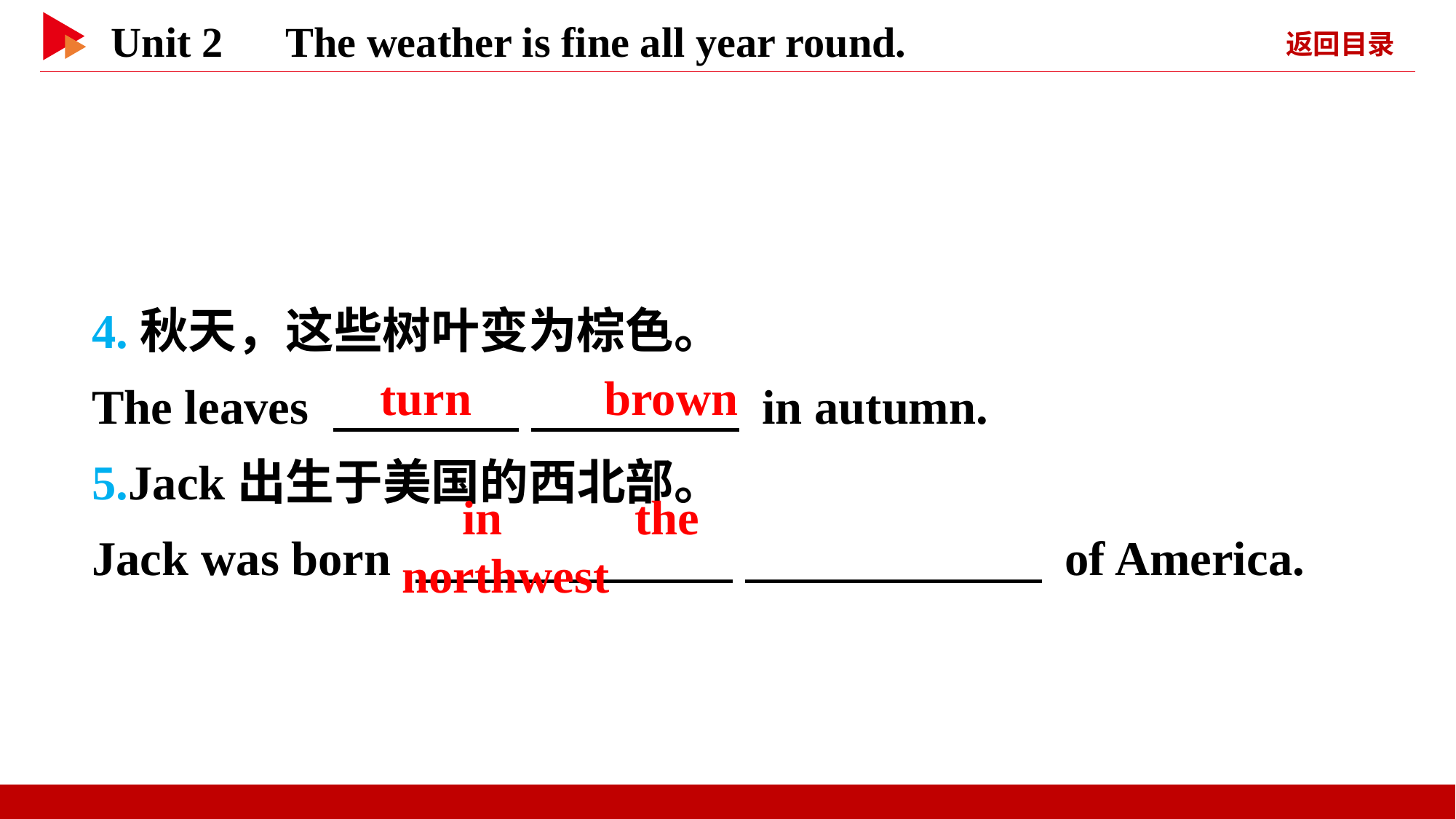

4.秋天，这些树叶变为棕色。
The leaves 　        　 　          　 in autumn.
5.Jack出生于美国的西北部。
Jack was born 　    　 　      　 　                  　 of America.
　turn　 　brown
　in　 　the　 　northwest